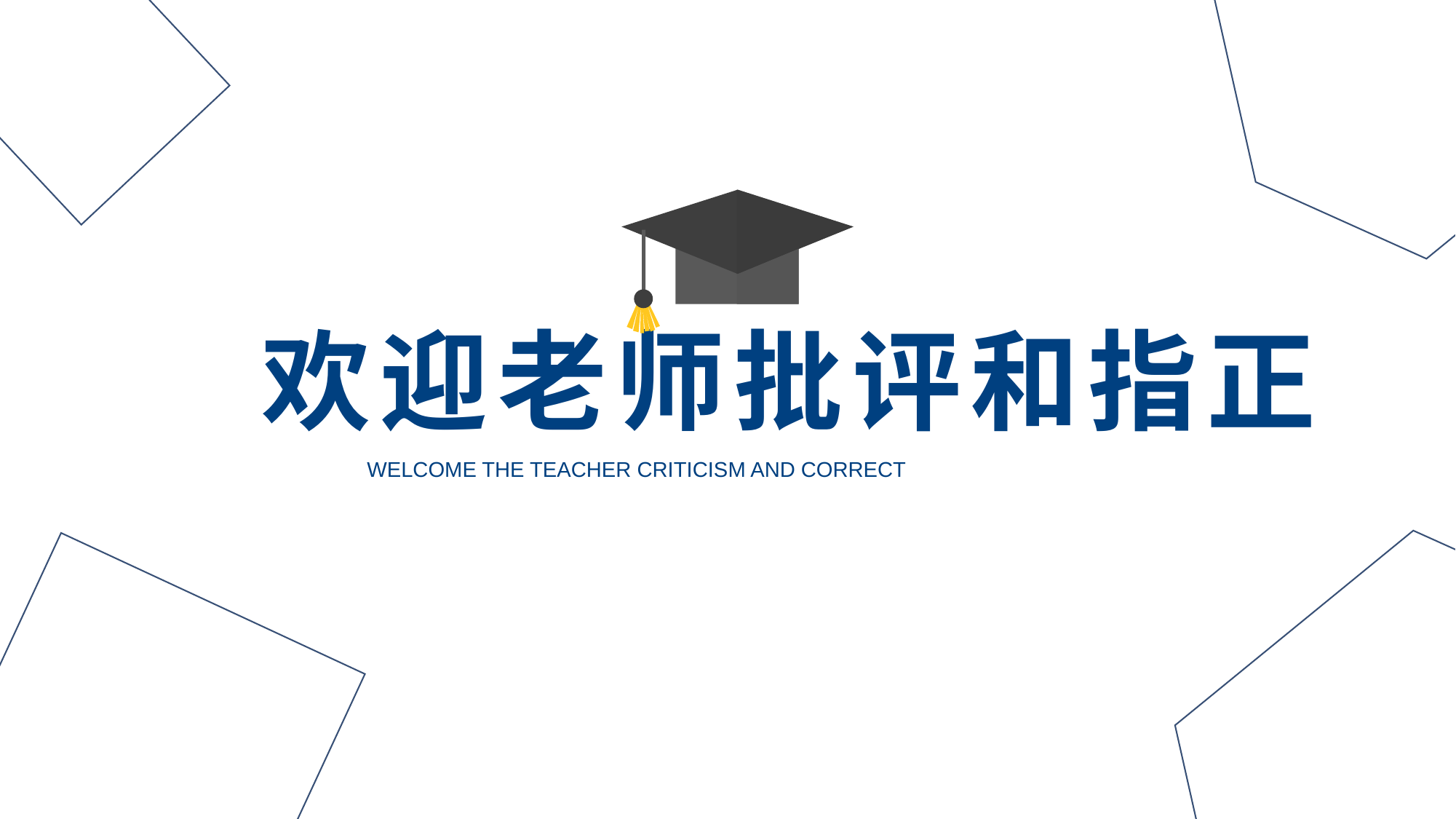

欢迎老师批评和指正
WELCOME THE TEACHER CRITICISM AND CORRECT